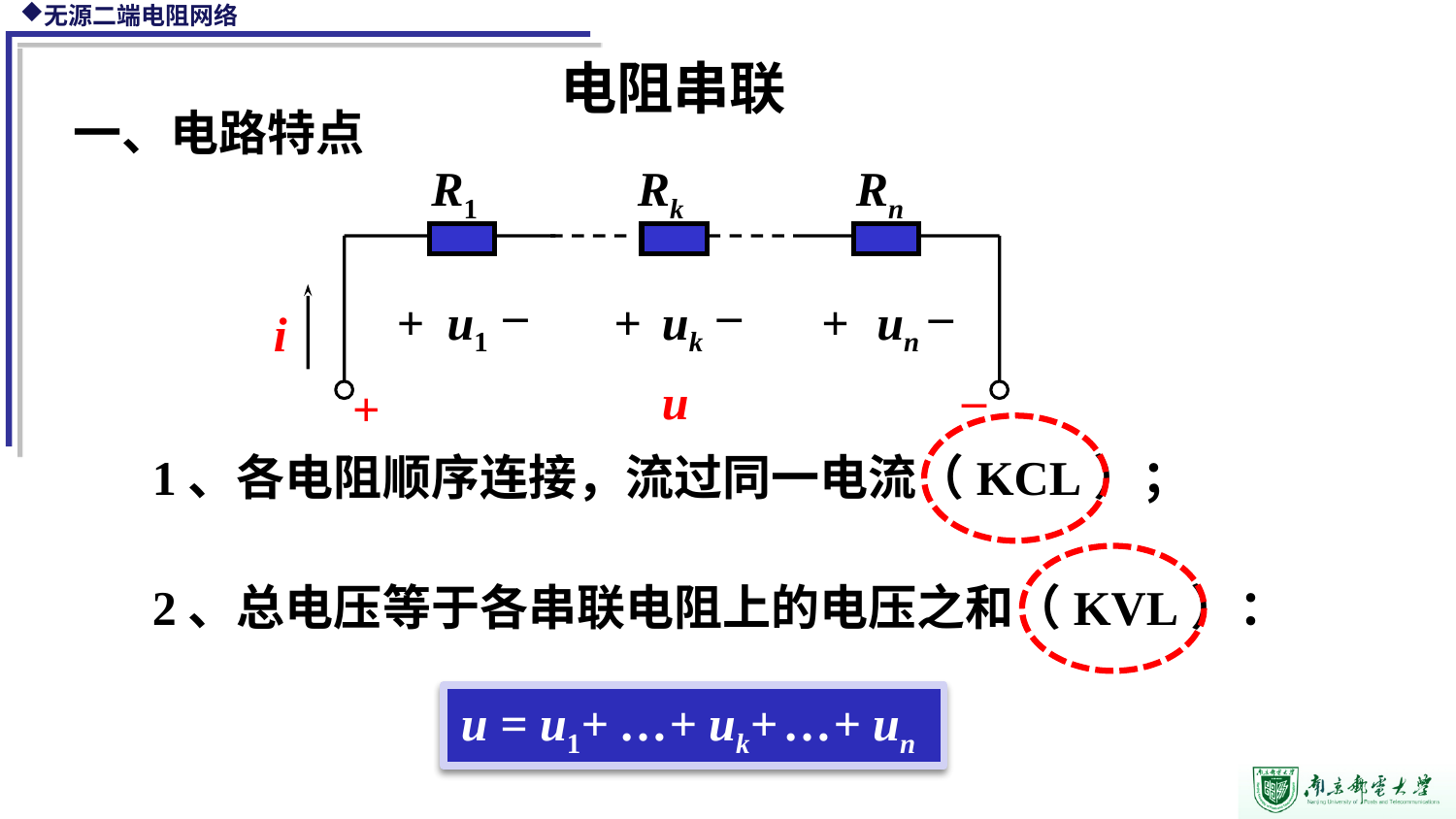

电阻串联
一、电路特点
R1
Rk
Rn

_
+
u1
_
+
uk
_
+
un

i
_
u
+

1、各电阻顺序连接，流过同一电流（KCL）；

2、总电压等于各串联电阻上的电压之和（KVL）：
u = u1+ …+ uk+ …+ un